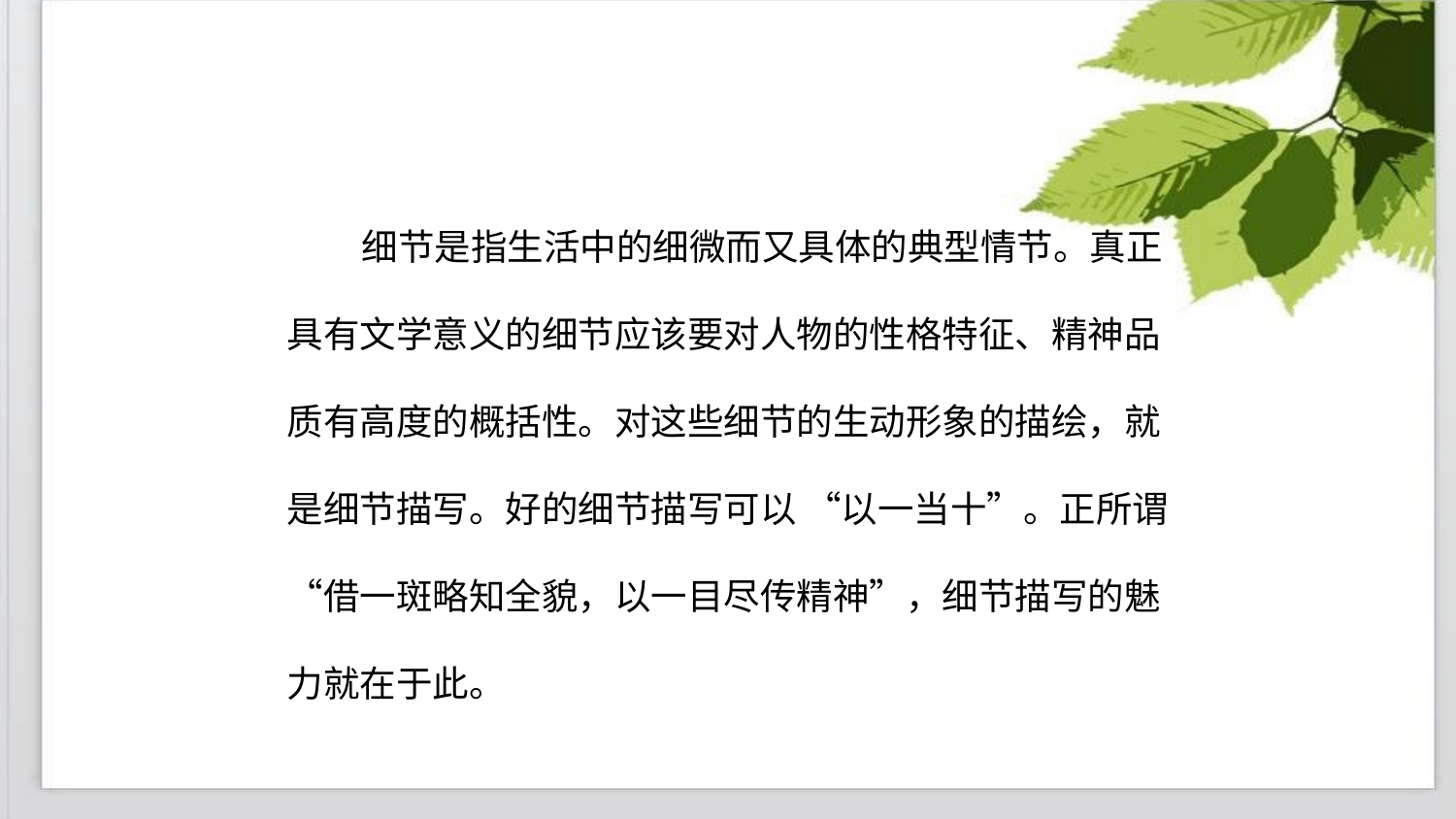

细节是指生活中的细微而又具体的典型情节。真正具有文学意义的细节应该要对人物的性格特征、精神品质有高度的概括性。对这些细节的生动形象的描绘，就是细节描写。好的细节描写可以 “以一当十”。正所谓“借一斑略知全貌，以一目尽传精神”，细节描写的魅力就在于此。